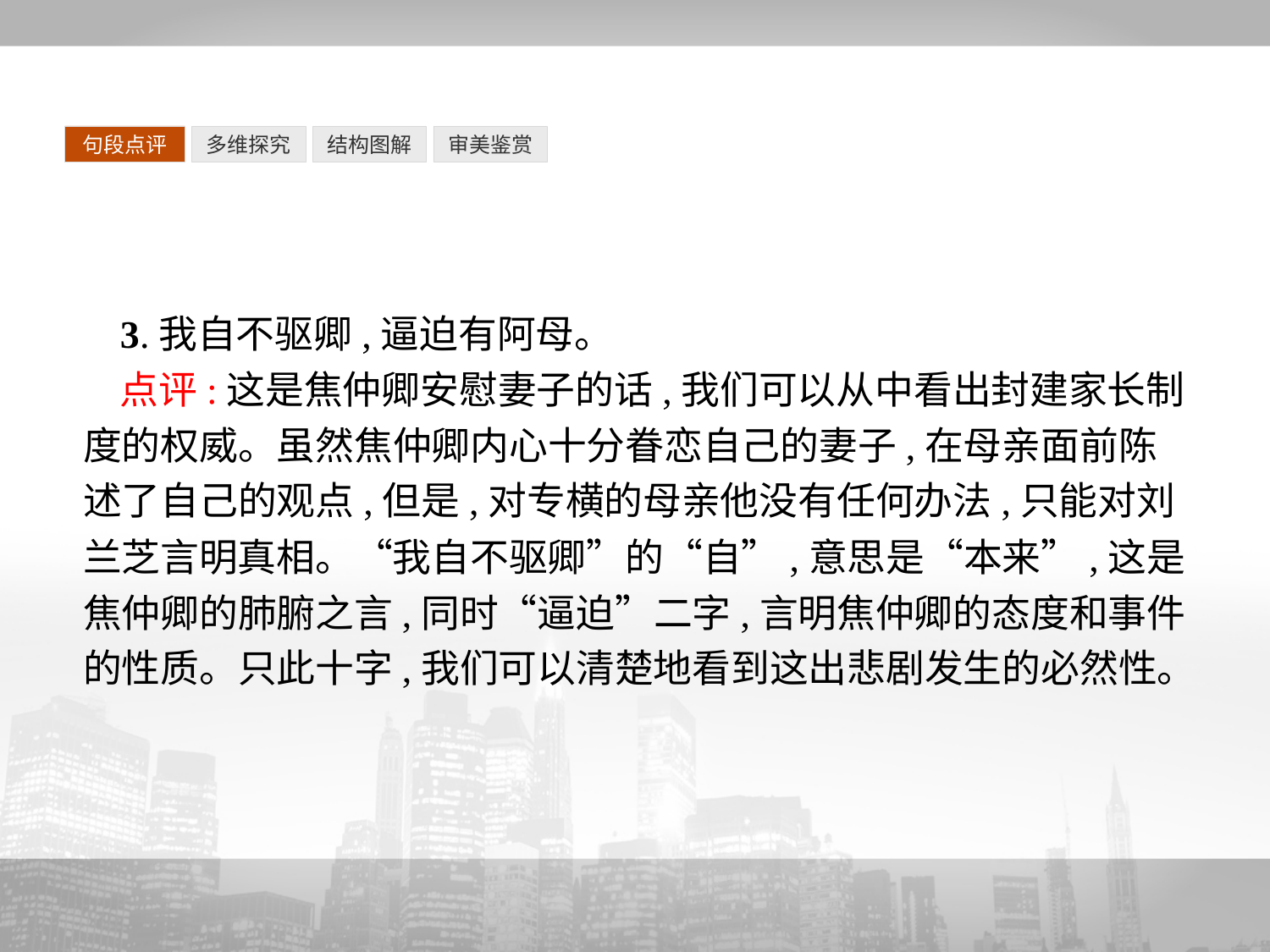

句段点评
多维探究
结构图解
审美鉴赏
3.我自不驱卿,逼迫有阿母。
点评:这是焦仲卿安慰妻子的话,我们可以从中看出封建家长制度的权威。虽然焦仲卿内心十分眷恋自己的妻子,在母亲面前陈述了自己的观点,但是,对专横的母亲他没有任何办法,只能对刘兰芝言明真相。“我自不驱卿”的“自”,意思是“本来”,这是焦仲卿的肺腑之言,同时“逼迫”二字,言明焦仲卿的态度和事件的性质。只此十字,我们可以清楚地看到这出悲剧发生的必然性。